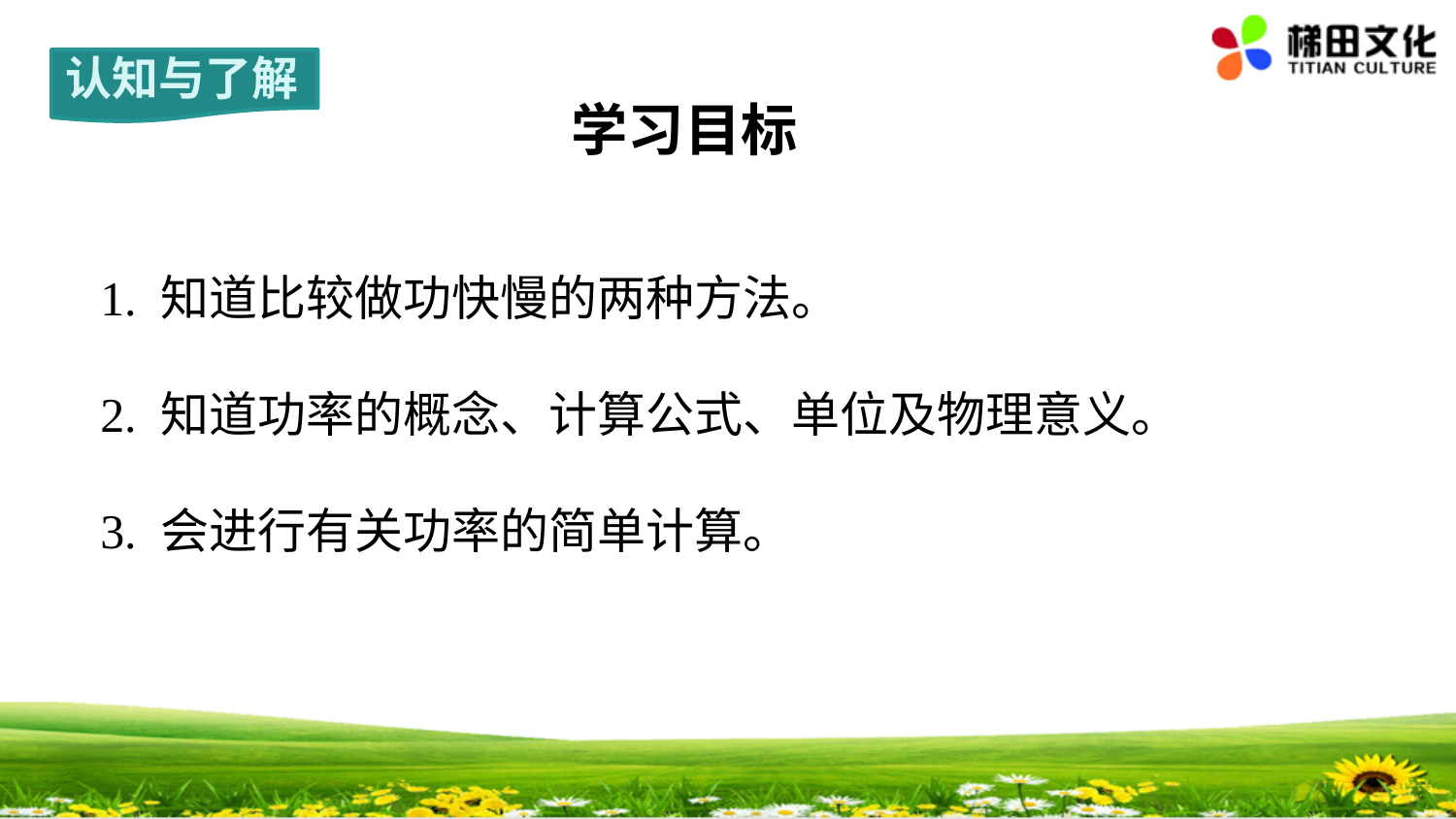

认知与了解

学习目标
1. 知道比较做功快慢的两种方法。
2. 知道功率的概念、计算公式、单位及物理意义。
3. 会进行有关功率的简单计算。